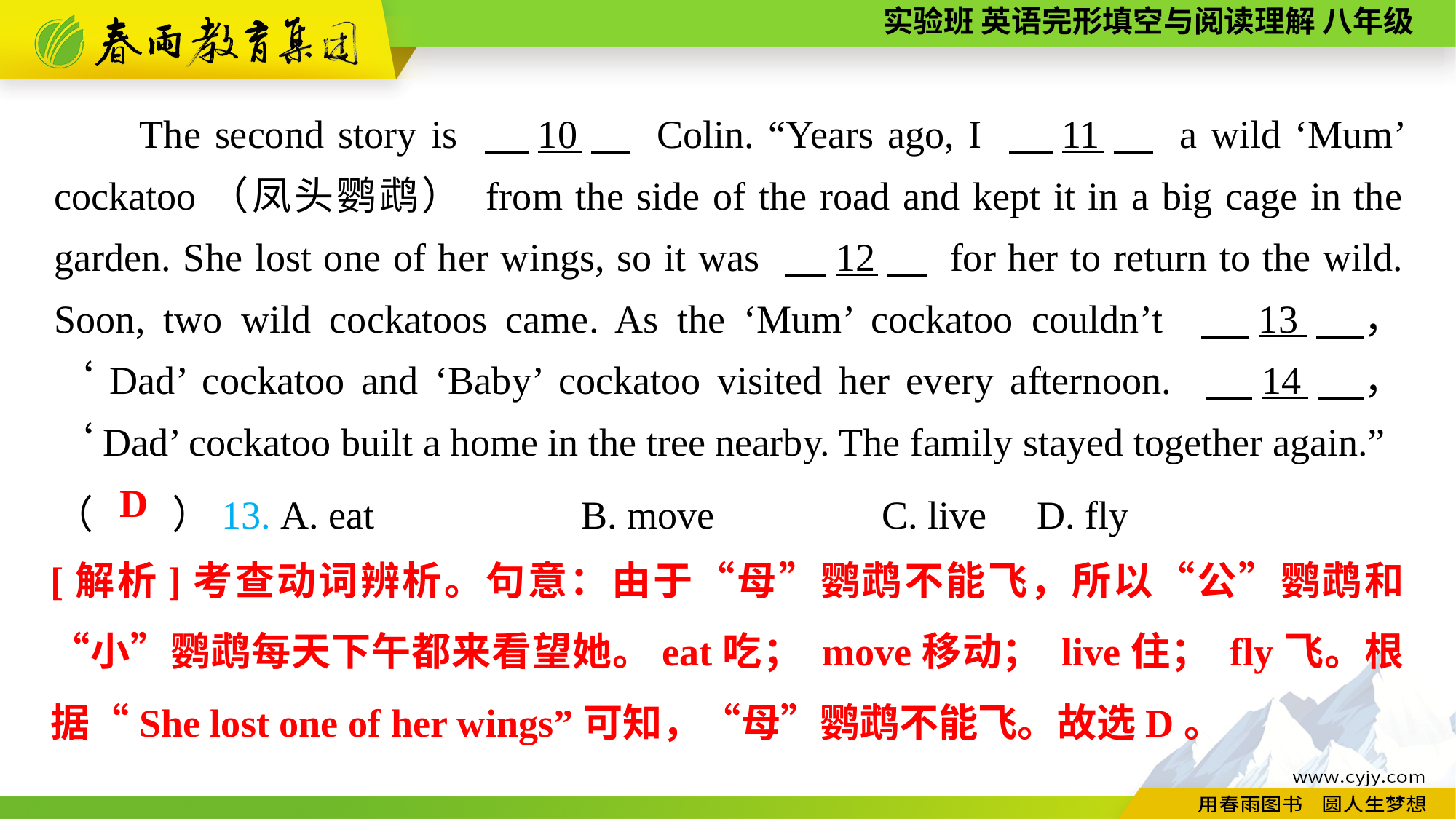

The second story is 　10　 Colin. “Years ago, I 　11　 a wild ‘Mum’ cockatoo（凤头鹦鹉） from the side of the road and kept it in a big cage in the garden. She lost one of her wings, so it was 　12　 for her to return to the wild. Soon, two wild cockatoos came. As the ‘Mum’ cockatoo couldn’t 　13　， ‘Dad’ cockatoo and ‘Baby’ cockatoo visited her every afternoon. 　14　， ‘Dad’ cockatoo built a home in the tree nearby. The family stayed together again.”
（　　）13. A. eat                     B. move                 C. live	D. fly
D
[解析]考查动词辨析。句意：由于“母”鹦鹉不能飞，所以“公”鹦鹉和“小”鹦鹉每天下午都来看望她。eat吃； move移动； live住； fly飞。根据“She lost one of her wings”可知，“母”鹦鹉不能飞。故选D。